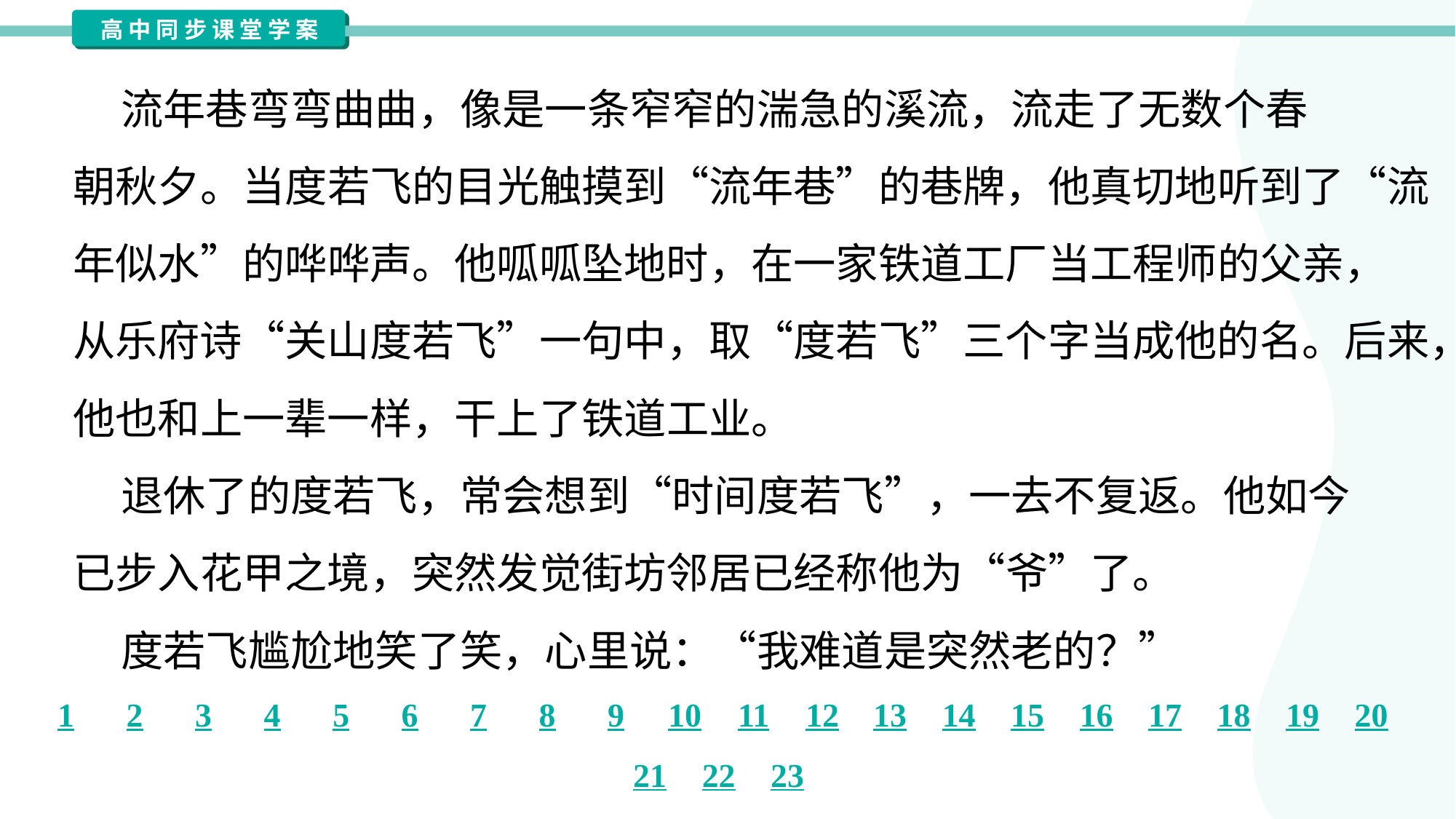

流年巷弯弯曲曲，像是一条窄窄的湍急的溪流，流走了无数个春
朝秋夕。当度若飞的目光触摸到“流年巷”的巷牌，他真切地听到了“流
年似水”的哗哗声。他呱呱坠地时，在一家铁道工厂当工程师的父亲，
从乐府诗“关山度若飞”一句中，取“度若飞”三个字当成他的名。后来，
他也和上一辈一样，干上了铁道工业。
    退休了的度若飞，常会想到“时间度若飞”，一去不复返。他如今
已步入花甲之境，突然发觉街坊邻居已经称他为“爷”了。
    度若飞尴尬地笑了笑，心里说：“我难道是突然老的？”